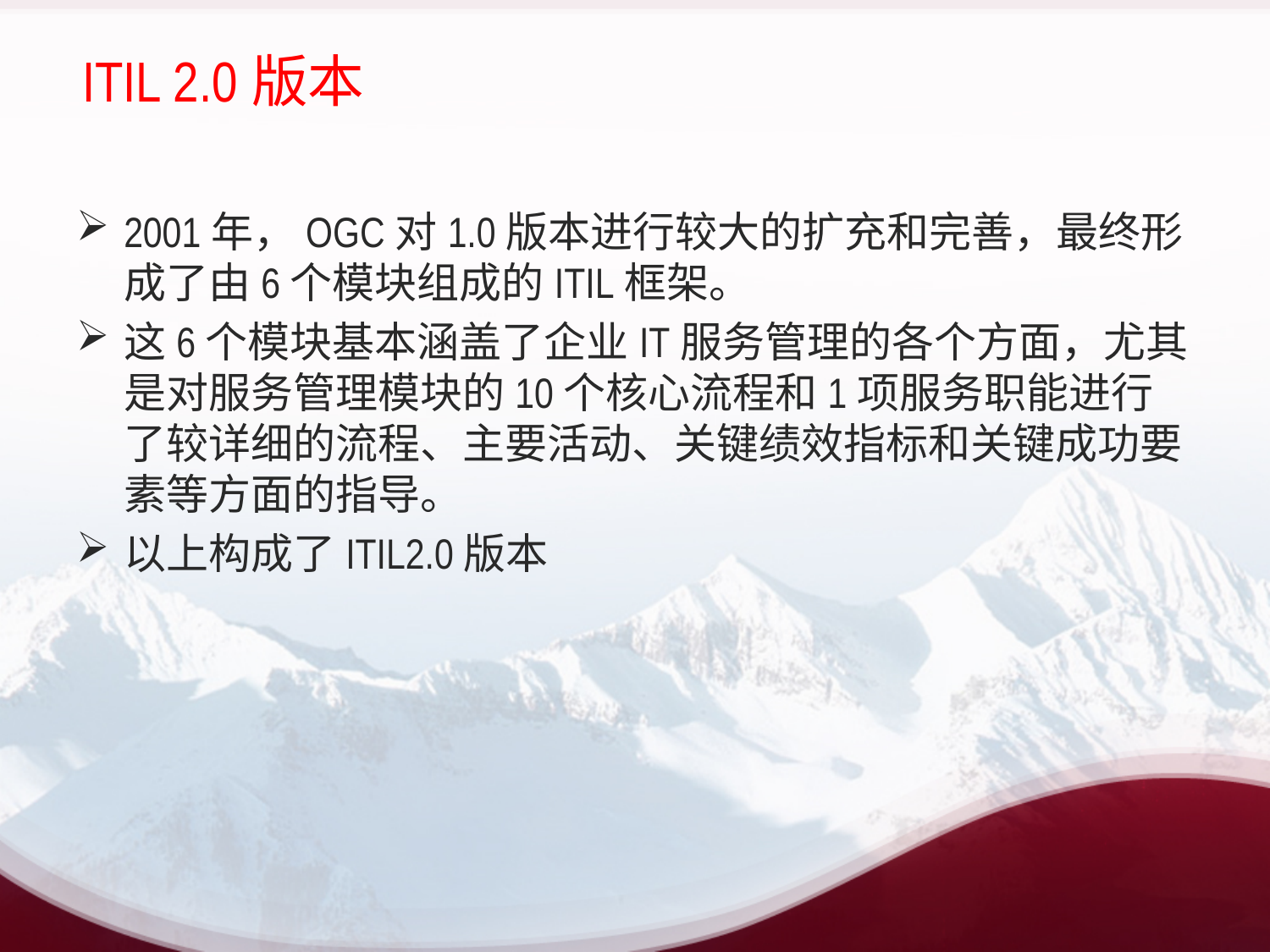

# ITIL 2.0版本
2001年，OGC对1.0版本进行较大的扩充和完善，最终形成了由6个模块组成的ITIL框架。
这6个模块基本涵盖了企业IT服务管理的各个方面，尤其是对服务管理模块的10个核心流程和1项服务职能进行了较详细的流程、主要活动、关键绩效指标和关键成功要素等方面的指导。
以上构成了ITIL2.0版本